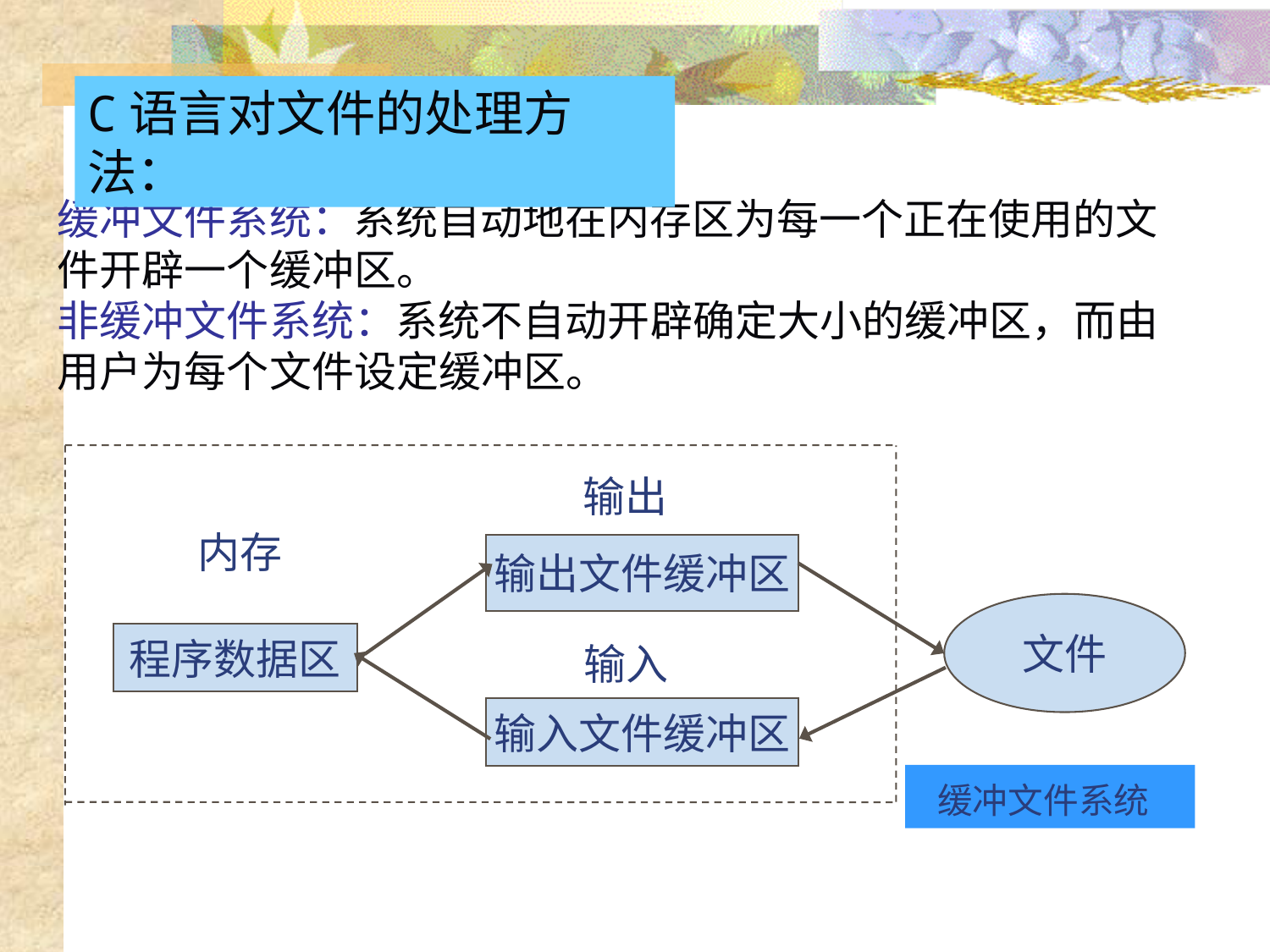

C语言对文件的处理方法：
缓冲文件系统：系统自动地在内存区为每一个正在使用的文件开辟一个缓冲区。
非缓冲文件系统：系统不自动开辟确定大小的缓冲区，而由用户为每个文件设定缓冲区。

输出
内存

输出文件缓冲区

文件

程序数据区
输入

输入文件缓冲区

 缓冲文件系统